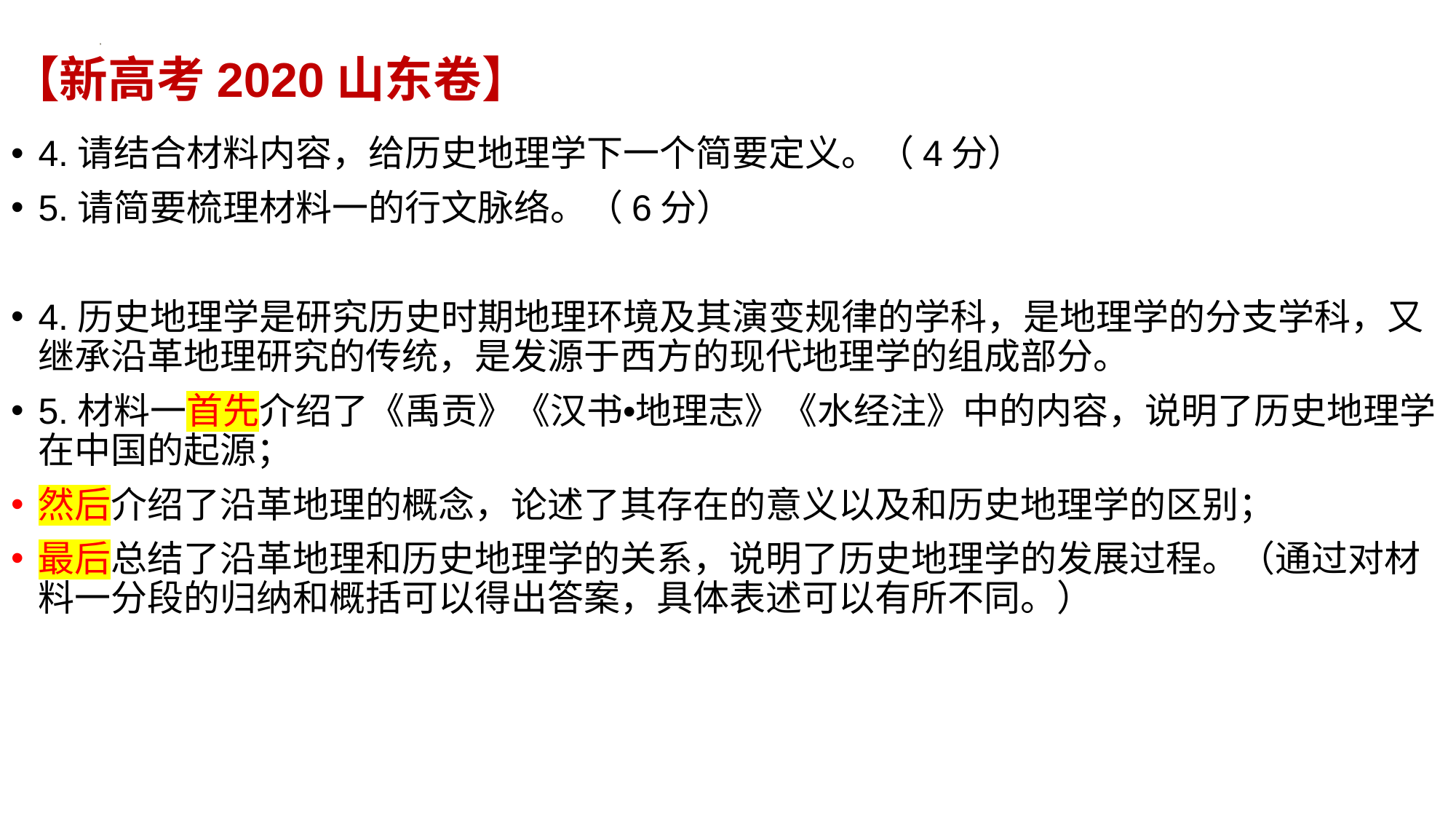

# 【新高考2020山东卷】
4.请结合材料内容，给历史地理学下一个简要定义。（4分）
5.请简要梳理材料一的行文脉络。（6分）

4.历史地理学是研究历史时期地理环境及其演变规律的学科，是地理学的分支学科，又继承沿革地理研究的传统，是发源于西方的现代地理学的组成部分。
5.材料一首先介绍了《禹贡》《汉书•地理志》《水经注》中的内容，说明了历史地理学在中国的起源；
然后介绍了沿革地理的概念，论述了其存在的意义以及和历史地理学的区别；
最后总结了沿革地理和历史地理学的关系，说明了历史地理学的发展过程。（通过对材料一分段的归纳和概括可以得出答案，具体表述可以有所不同。）